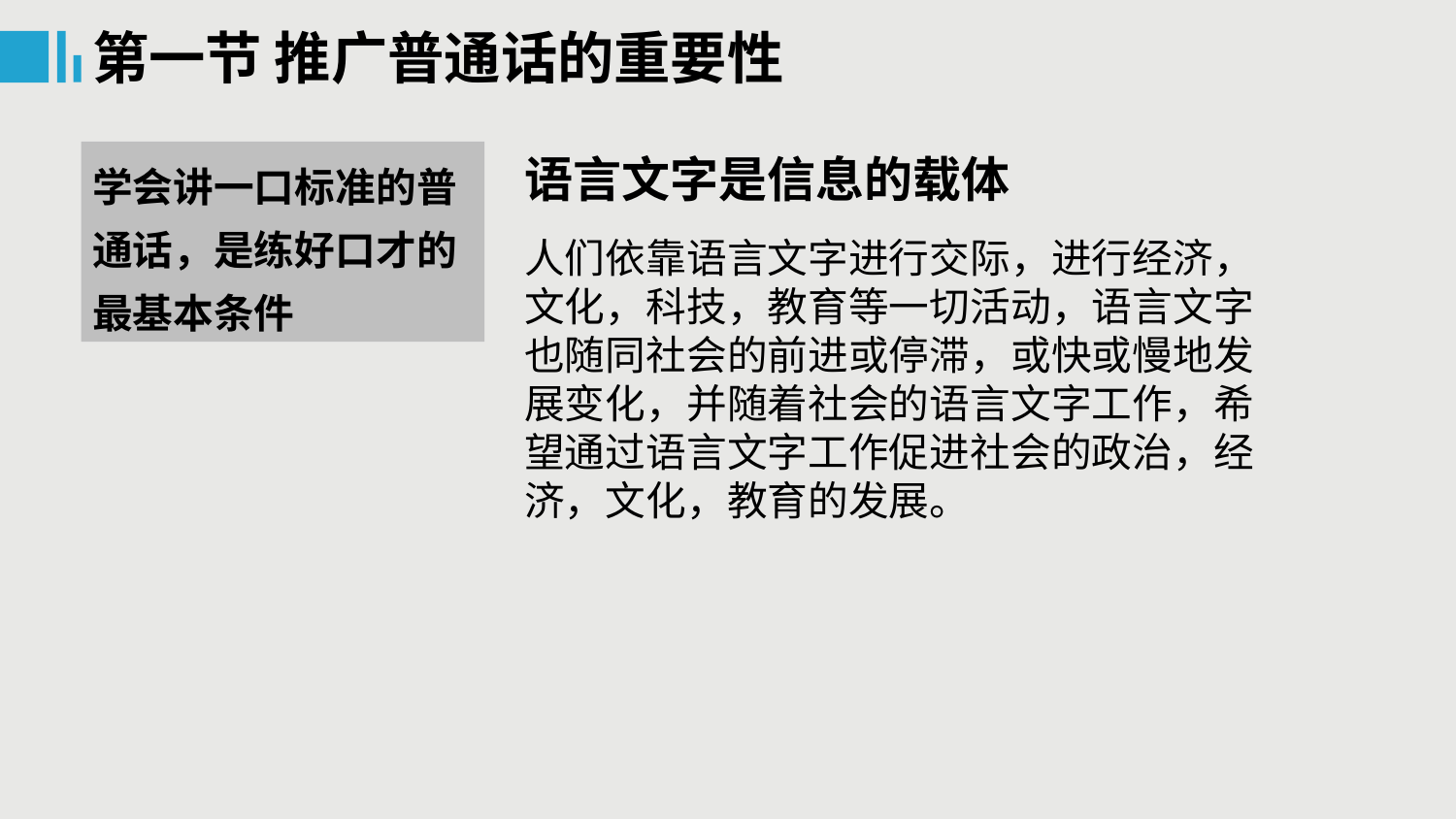

第一节 推广普通话的重要性

语言文字是信息的载体
学会讲一口标准的普通话，是练好口才的最基本条件
人们依靠语言文字进行交际，进行经济，文化，科技，教育等一切活动，语言文字也随同社会的前进或停滞，或快或慢地发展变化，并随着社会的语言文字工作，希望通过语言文字工作促进社会的政治，经济，文化，教育的发展。